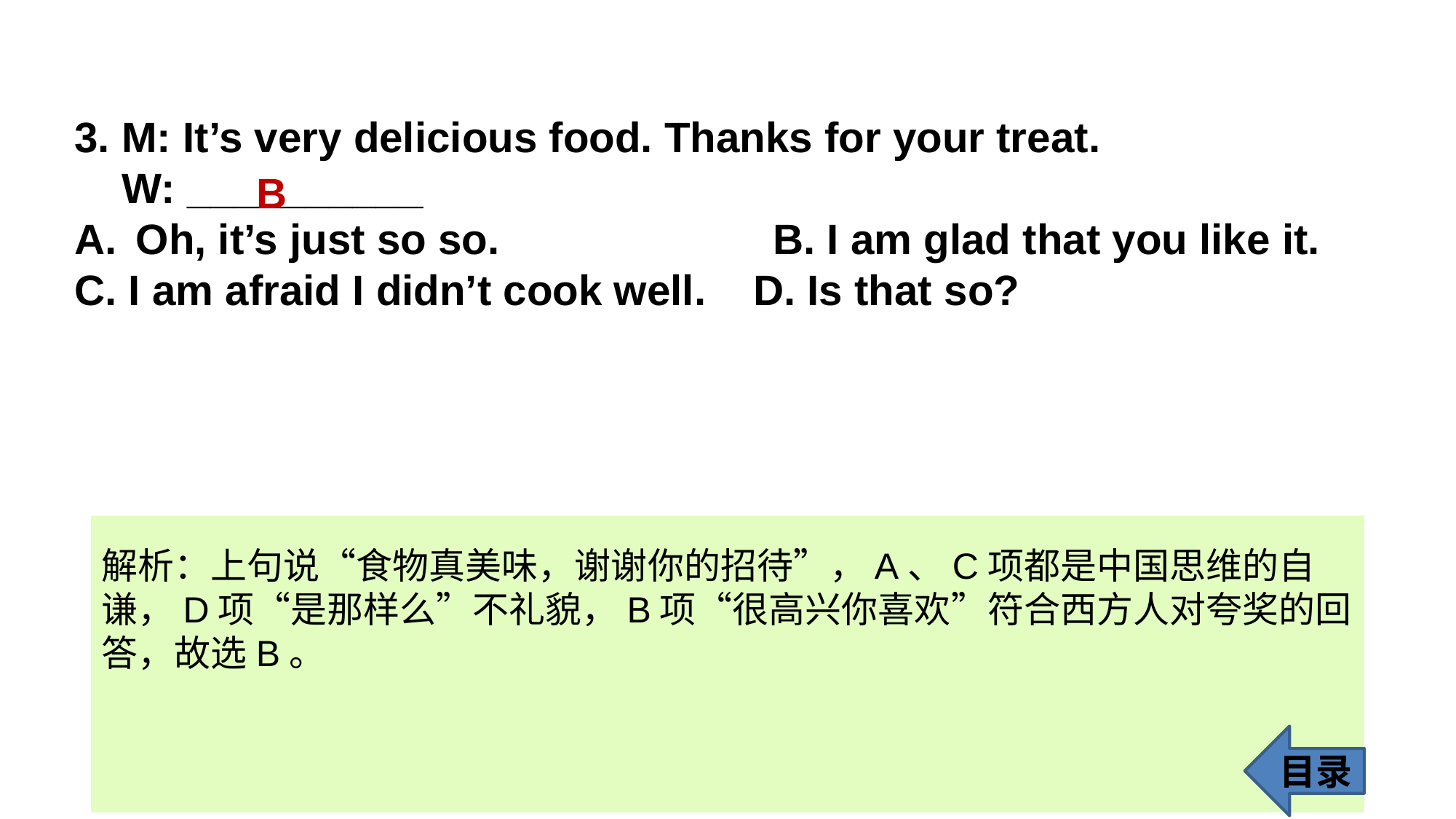

3. M: It’s very delicious food. Thanks for your treat.
    W: __________
Oh, it’s just so so. 	                 B. I am glad that you like it.
C. I am afraid I didn’t cook well.    D. Is that so?
B

解析：上句说“食物真美味，谢谢你的招待”，A、C项都是中国思维的自
谦，D项“是那样么”不礼貌，B项“很高兴你喜欢”符合西方人对夸奖的回答，故选B。
目录
7